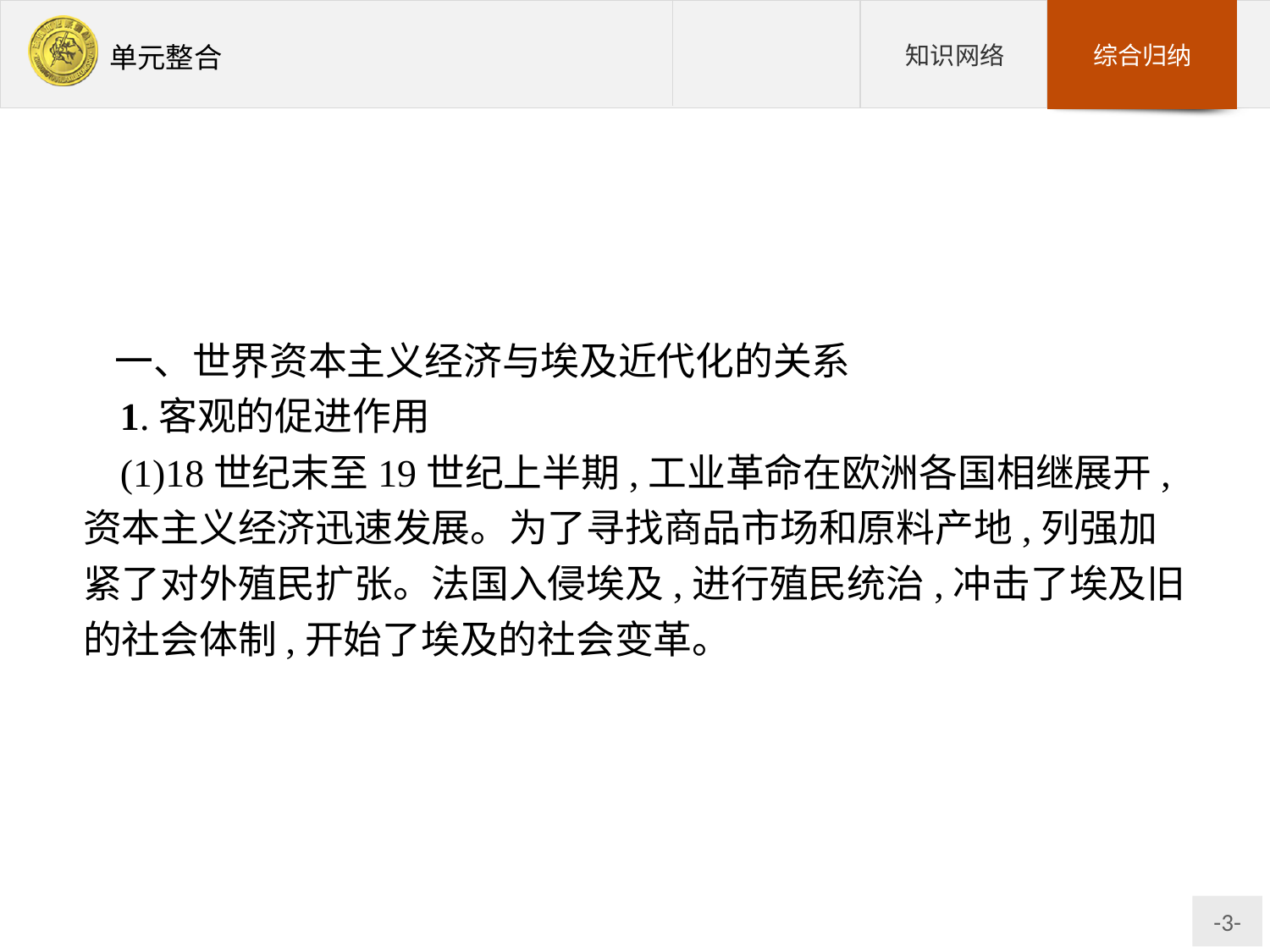

一、世界资本主义经济与埃及近代化的关系
1.客观的促进作用
(1)18世纪末至19世纪上半期,工业革命在欧洲各国相继展开,资本主义经济迅速发展。为了寻找商品市场和原料产地,列强加紧了对外殖民扩张。法国入侵埃及,进行殖民统治,冲击了埃及旧的社会体制,开始了埃及的社会变革。